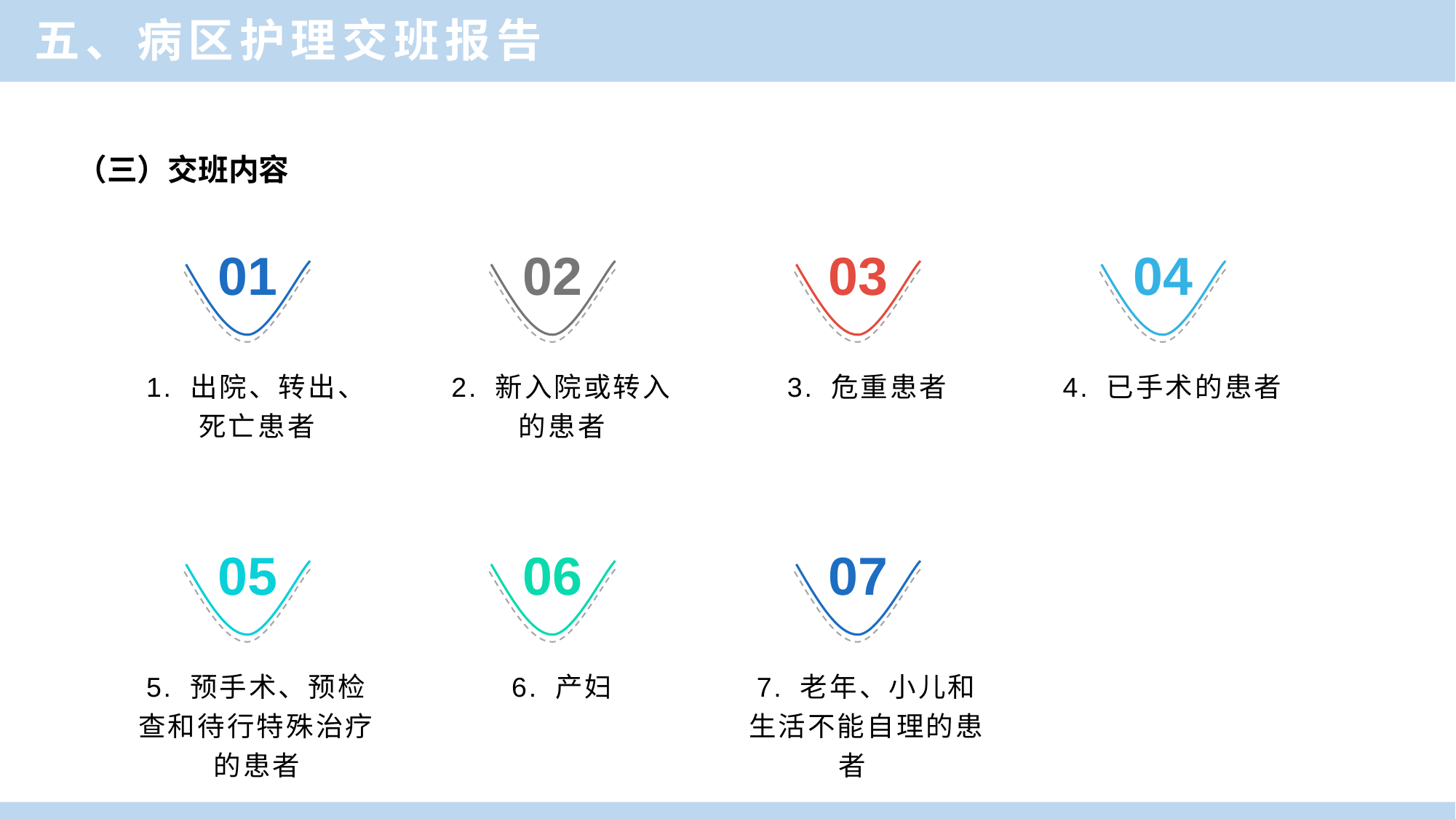

五、病区护理交班报告
（三）交班内容
01
02
03
04

2. 新入院或转入的患者
3. 危重患者
4. 已手术的患者
1. 出院、转出、死亡患者
05
06
07

5. 预手术、预检查和待行特殊治疗的患者
6. 产妇
7. 老年、小儿和生活不能自理的患者